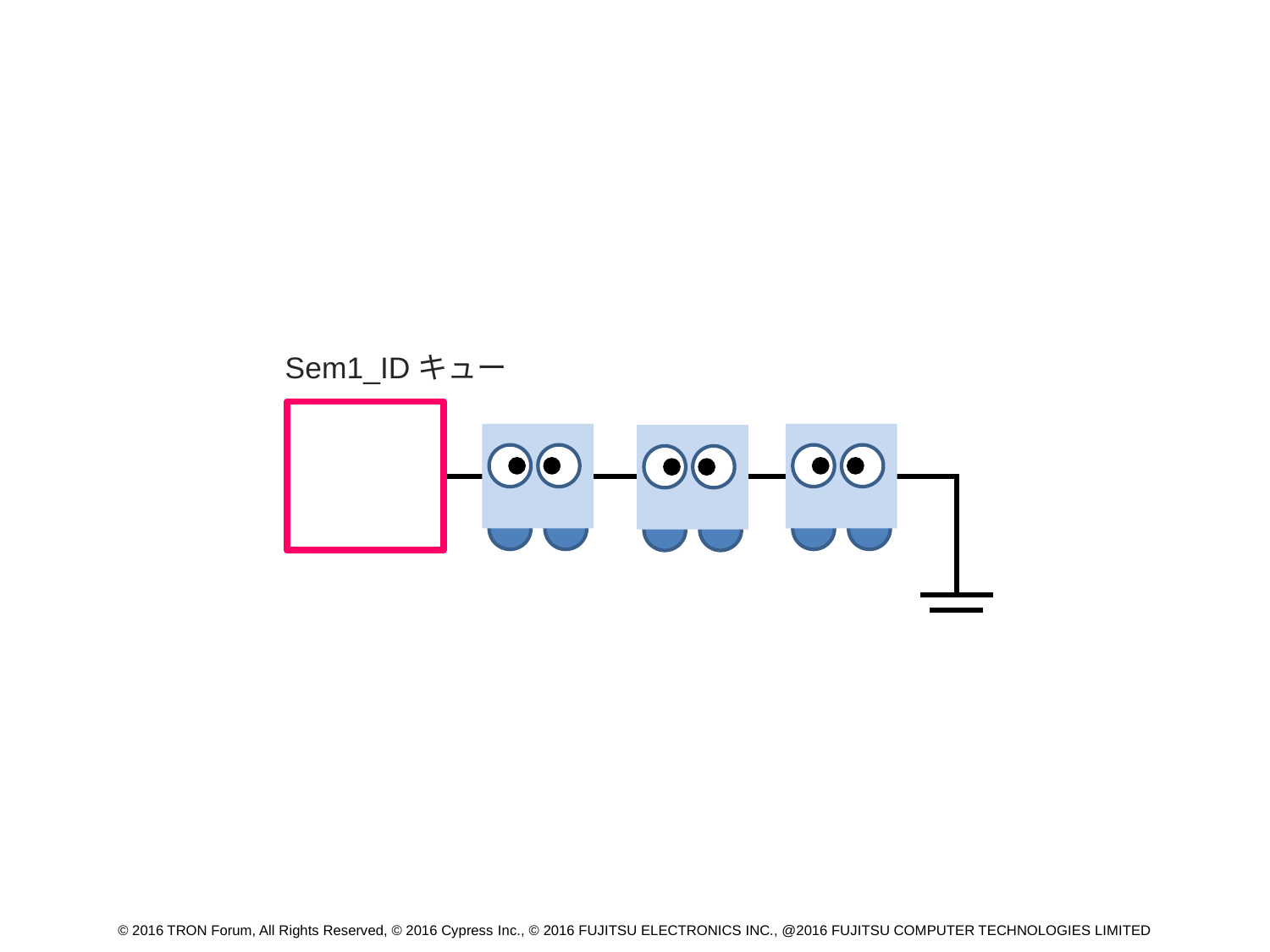

Sem1_IDキュー

© 2016 TRON Forum, All Rights Reserved, © 2016 Cypress Inc., © 2016 FUJITSU ELECTRONICS INC., @2016 FUJITSU COMPUTER TECHNOLOGIES LIMITED